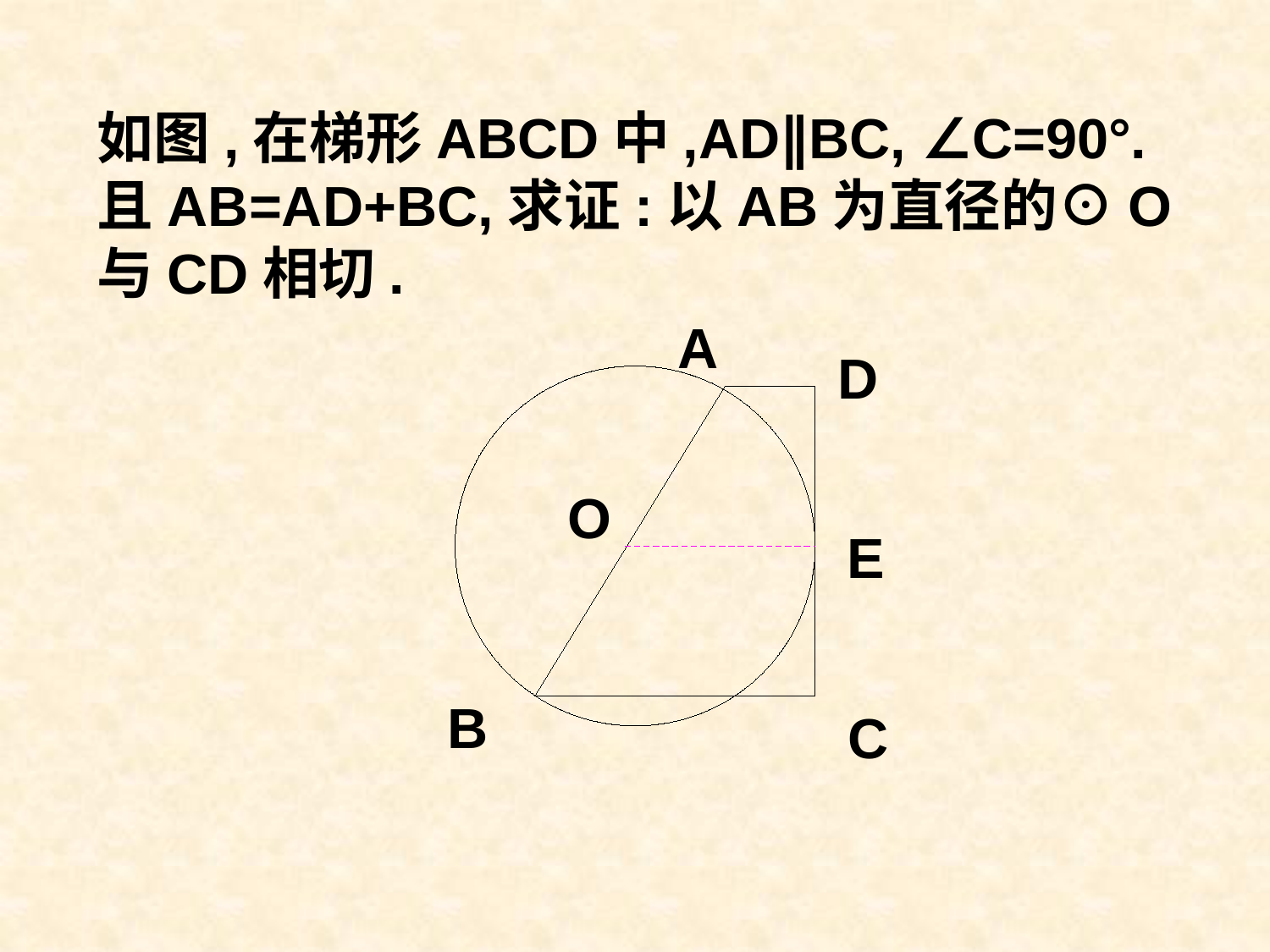

如图,在梯形ABCD中,AD∥BC, ∠C=90°.且AB=AD+BC,求证:以AB为直径的⊙O与CD相切.
A
D

O
E

B

C